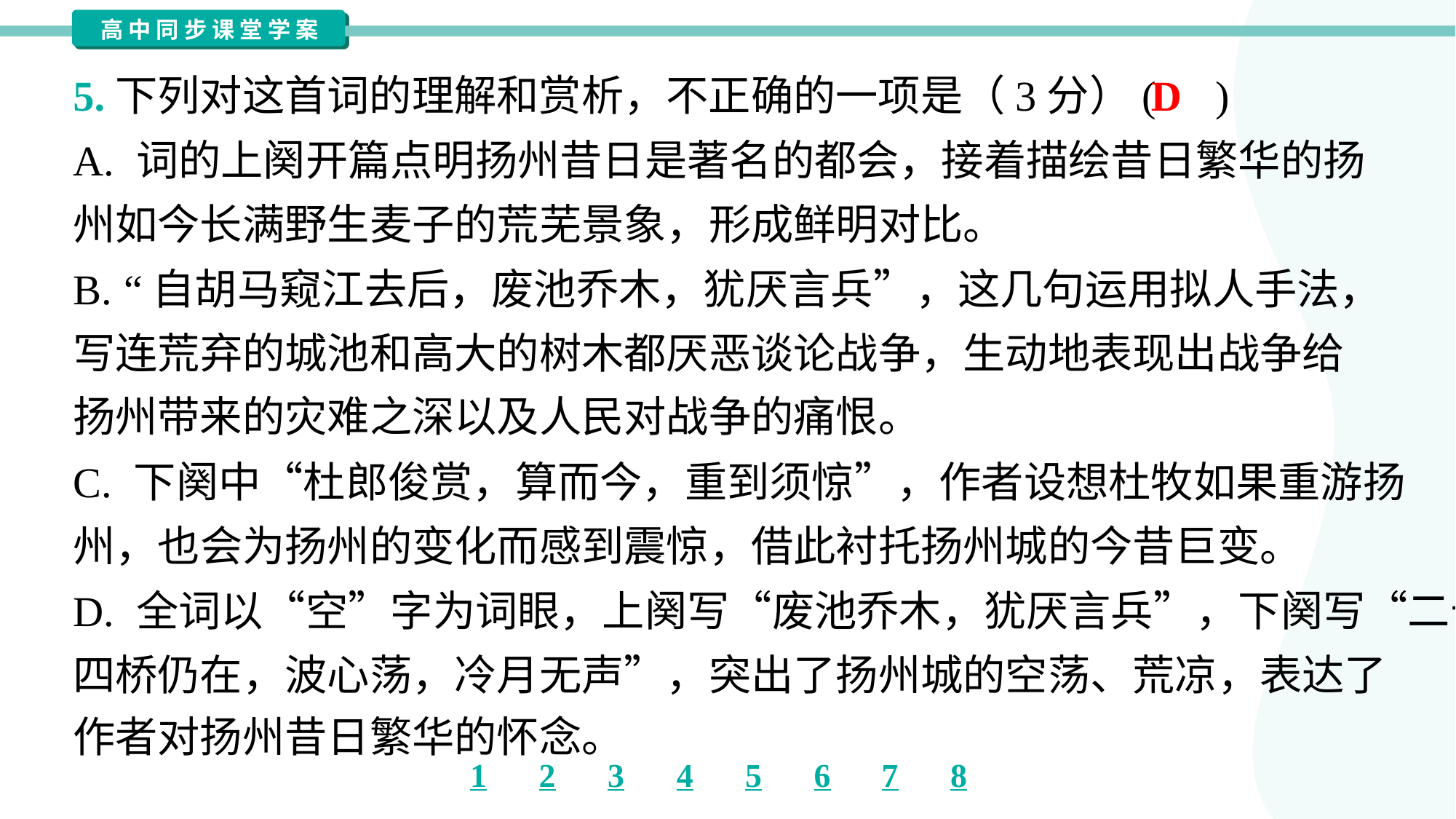

5.下列对这首词的理解和赏析，不正确的一项是（3分）(     )
D
A. 词的上阕开篇点明扬州昔日是著名的都会，接着描绘昔日繁华的扬
州如今长满野生麦子的荒芜景象，形成鲜明对比。
B. “自胡马窥江去后，废池乔木，犹厌言兵”，这几句运用拟人手法，
写连荒弃的城池和高大的树木都厌恶谈论战争，生动地表现出战争给
扬州带来的灾难之深以及人民对战争的痛恨。
C. 下阕中“杜郎俊赏，算而今，重到须惊”，作者设想杜牧如果重游扬
州，也会为扬州的变化而感到震惊，借此衬托扬州城的今昔巨变。
D. 全词以“空”字为词眼，上阕写“废池乔木，犹厌言兵”，下阕写“二十
四桥仍在，波心荡，冷月无声”，突出了扬州城的空荡、荒凉，表达了
作者对扬州昔日繁华的怀念。